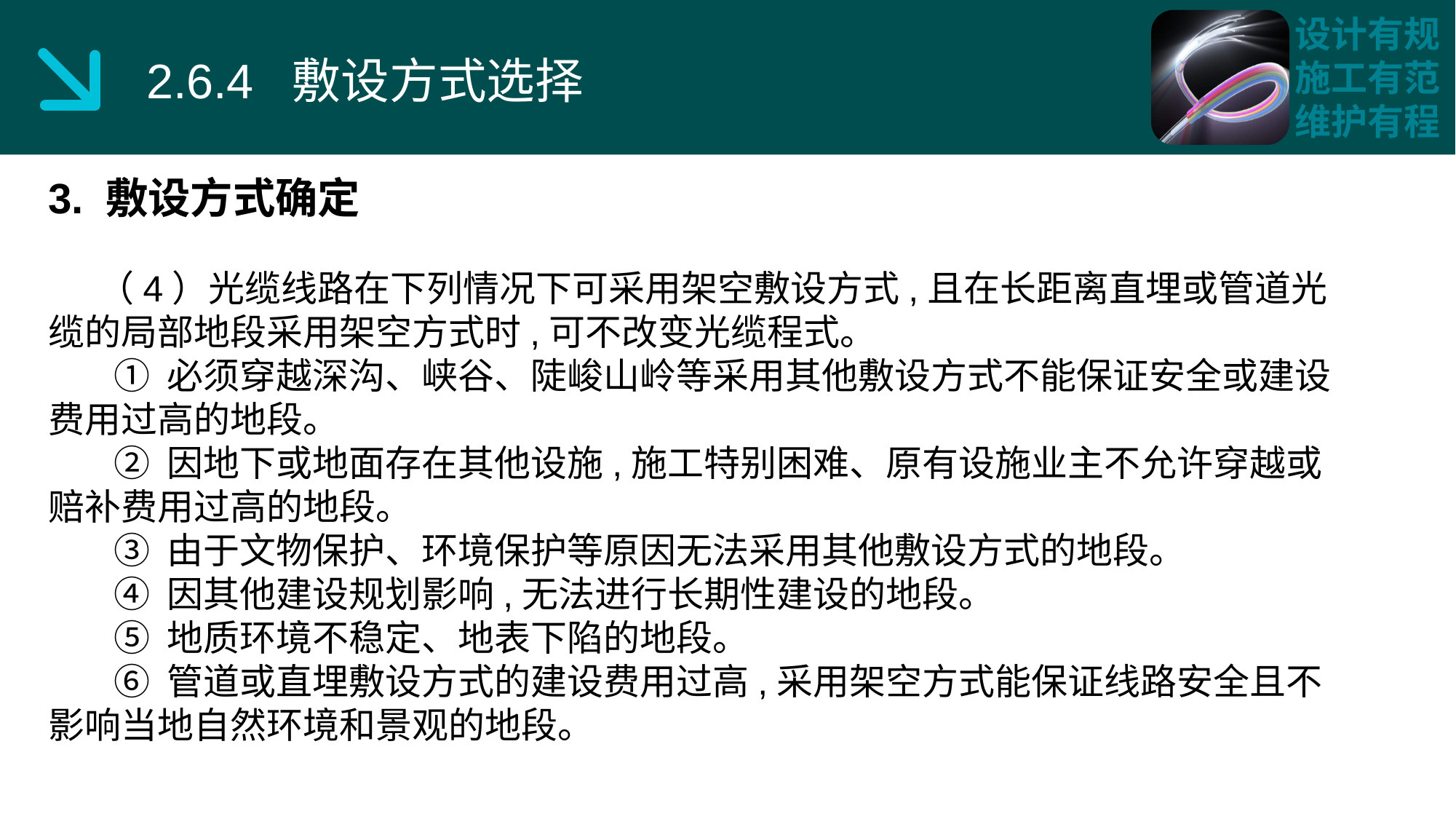

2.6.4  敷设方式选择

3. 敷设方式确定

     （4）光缆线路在下列情况下可采用架空敷设方式,且在长距离直埋或管道光缆的局部地段采用架空方式时,可不改变光缆程式。
        ① 必须穿越深沟、峡谷、陡峻山岭等采用其他敷设方式不能保证安全或建设费用过高的地段。
        ② 因地下或地面存在其他设施,施工特别困难、原有设施业主不允许穿越或赔补费用过高的地段。
        ③ 由于文物保护、环境保护等原因无法采用其他敷设方式的地段。
        ④ 因其他建设规划影响,无法进行长期性建设的地段。
        ⑤ 地质环境不稳定、地表下陷的地段。
        ⑥ 管道或直埋敷设方式的建设费用过高,采用架空方式能保证线路安全且不影响当地自然环境和景观的地段。